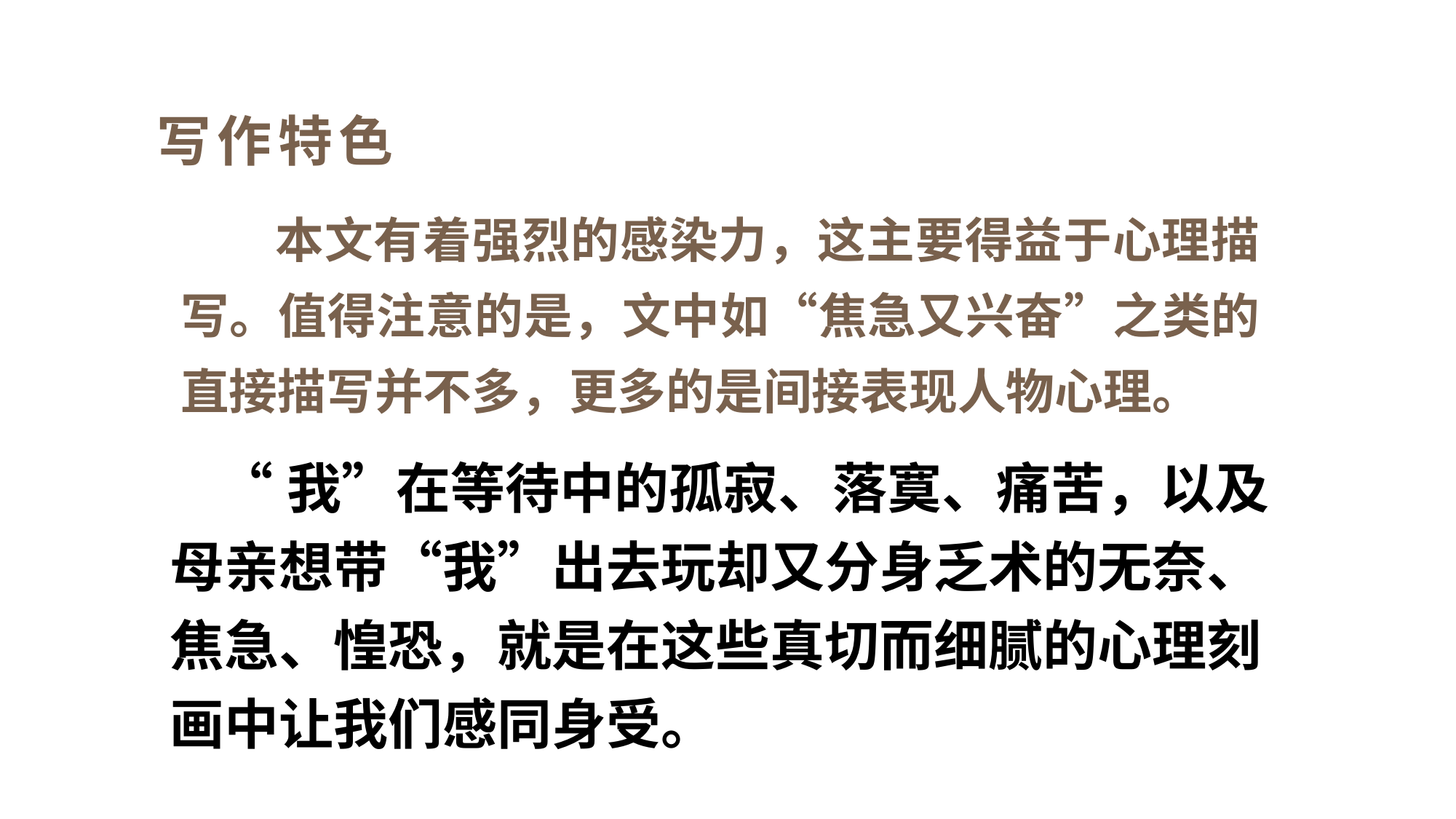

写作特色
       本文有着强烈的感染力，这主要得益于心理描写。值得注意的是，文中如“焦急又兴奋”之类的直接描写并不多，更多的是间接表现人物心理。
    “我”在等待中的孤寂、落寞、痛苦，以及母亲想带“我”出去玩却又分身乏术的无奈、焦急、惶恐，就是在这些真切而细腻的心理刻画中让我们感同身受。